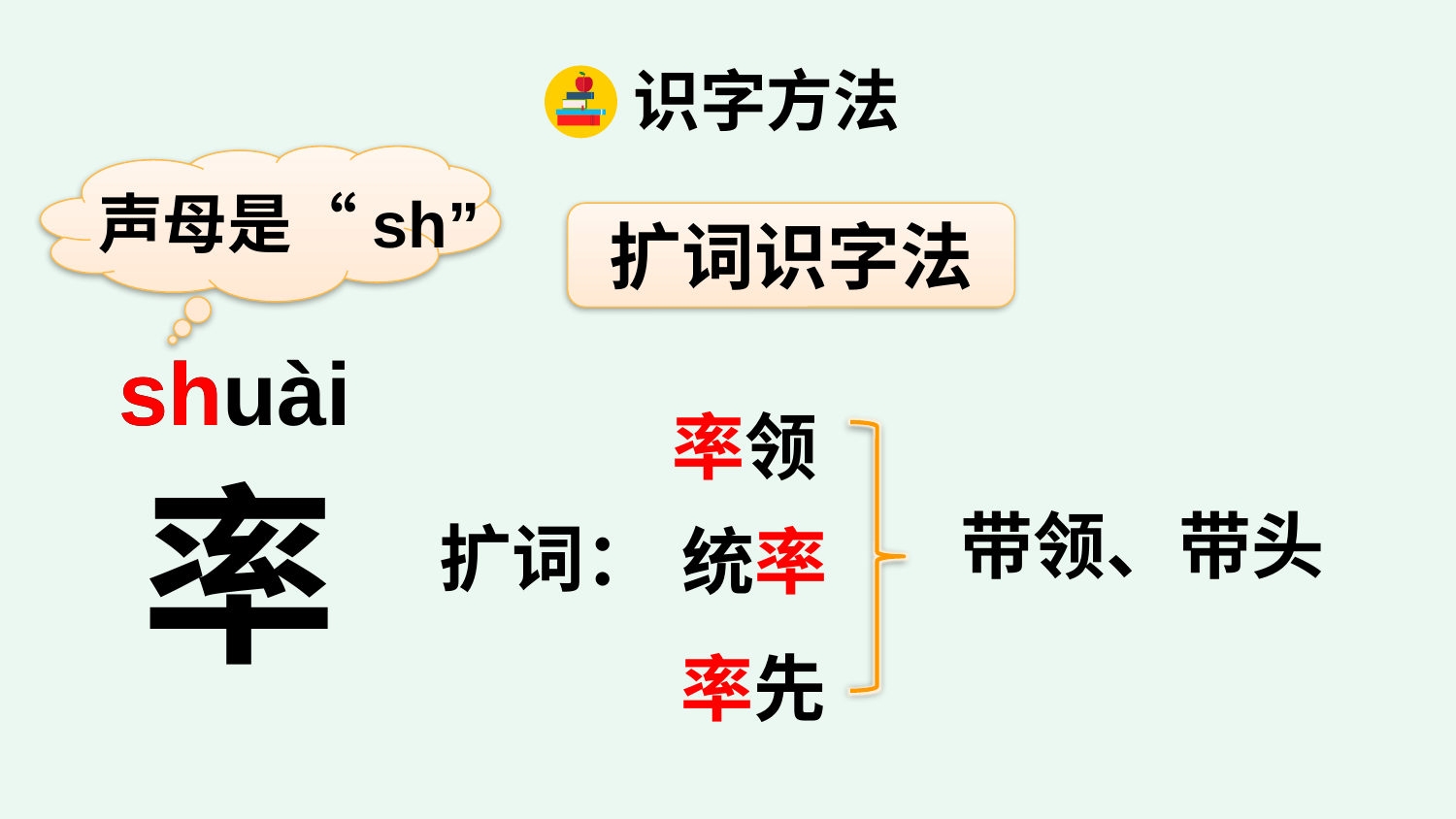

识字方法

声母是“sh”
扩词识字法
shuài
sh
率领

率
扩词：
统率
带领、带头
率先